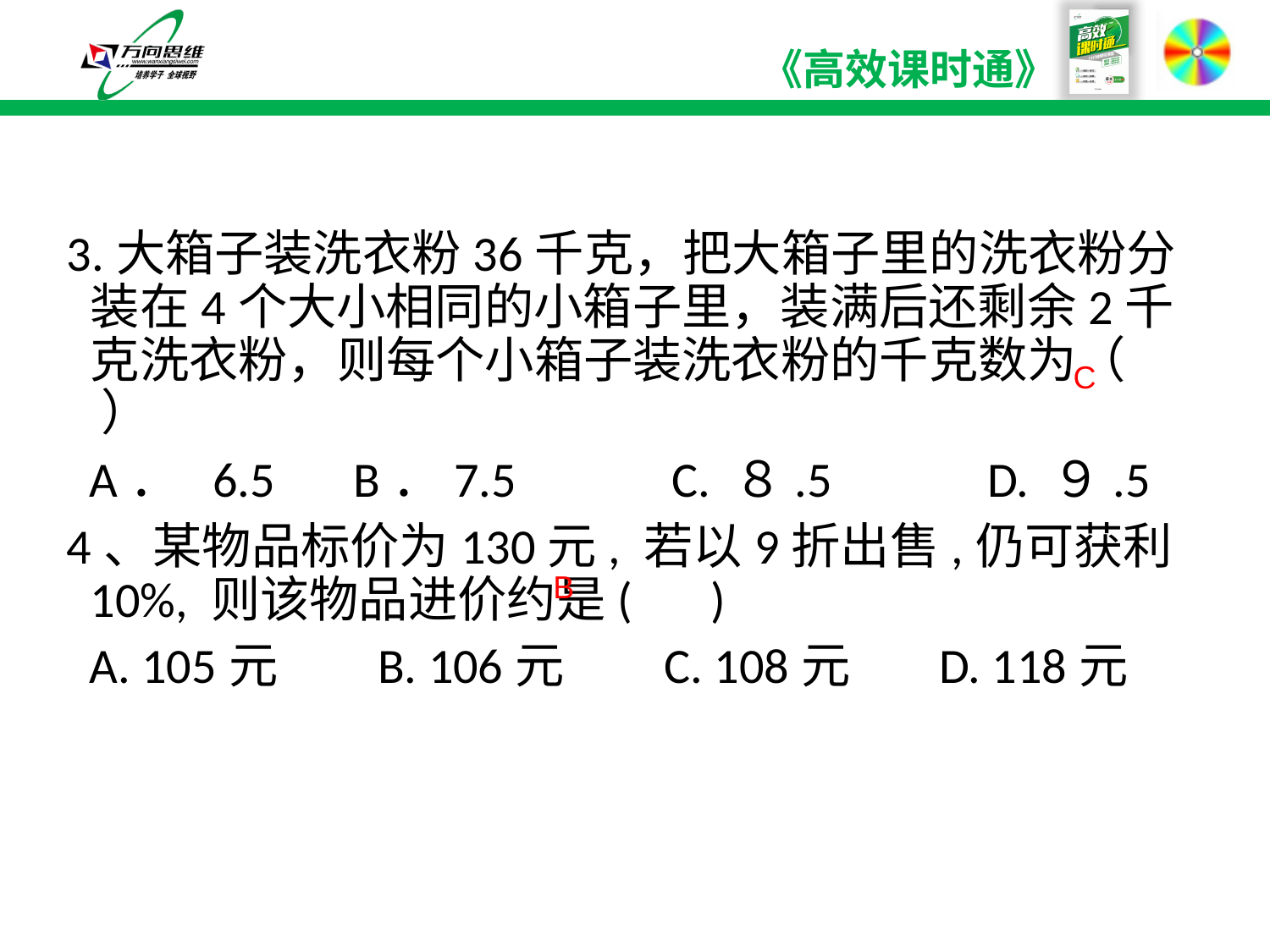

3.大箱子装洗衣粉36千克，把大箱子里的洗衣粉分装在4个大小相同的小箱子里，装满后还剩余2千克洗衣粉，则每个小箱子装洗衣粉的千克数为（      ）
  A．  6.5       B．7.5　   　C. ８.5　 　  D. ９.5
4、某物品标价为130元, 若以9折出售,仍可获利10%, 则该物品进价约是(       )
  A. 105元        B. 106元        C. 108元       D. 118元
C
B